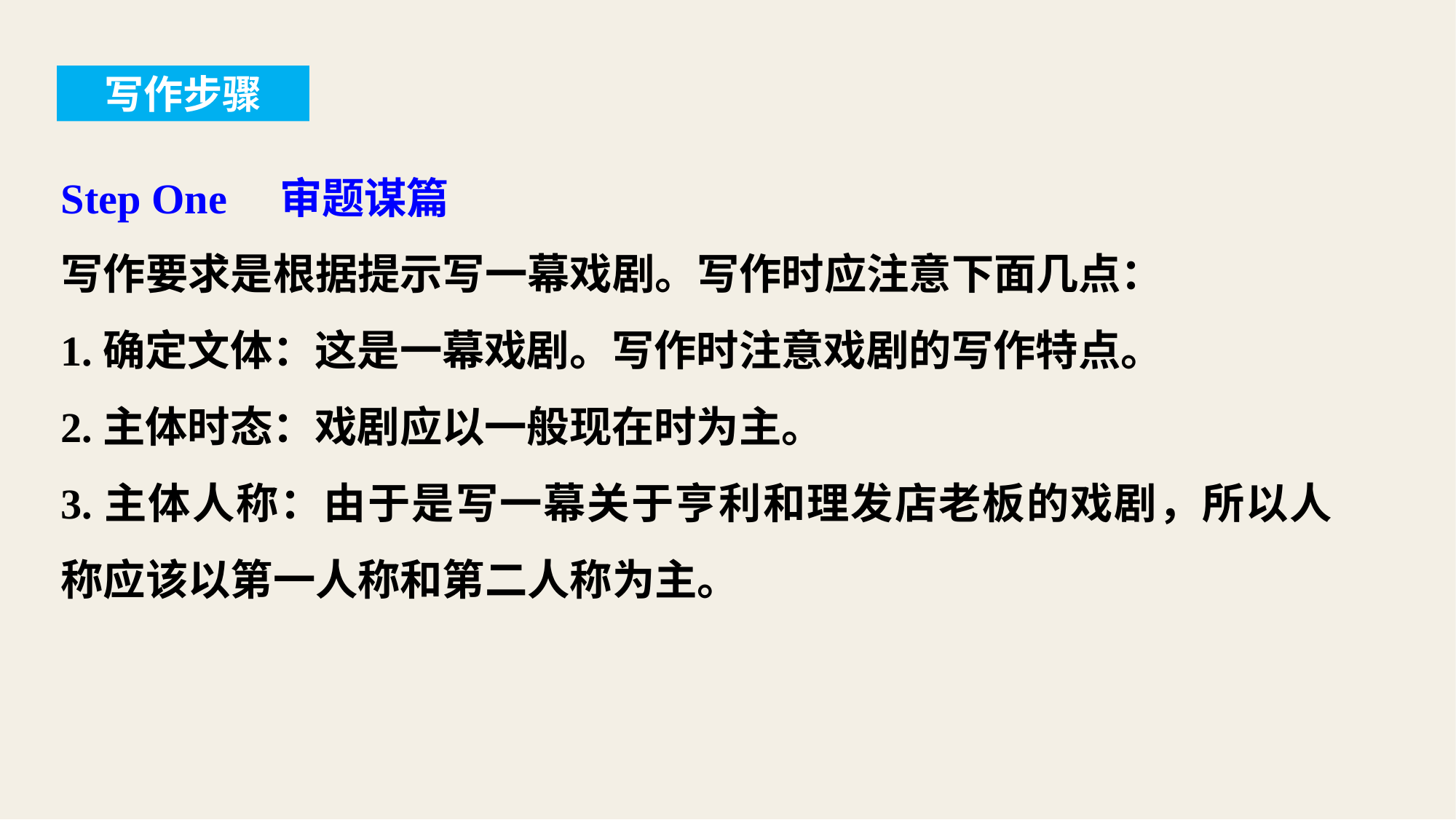

写作步骤
Step One　审题谋篇
写作要求是根据提示写一幕戏剧。写作时应注意下面几点：
1.确定文体：这是一幕戏剧。写作时注意戏剧的写作特点。
2.主体时态：戏剧应以一般现在时为主。
3.主体人称：由于是写一幕关于亨利和理发店老板的戏剧，所以人称应该以第一人称和第二人称为主。